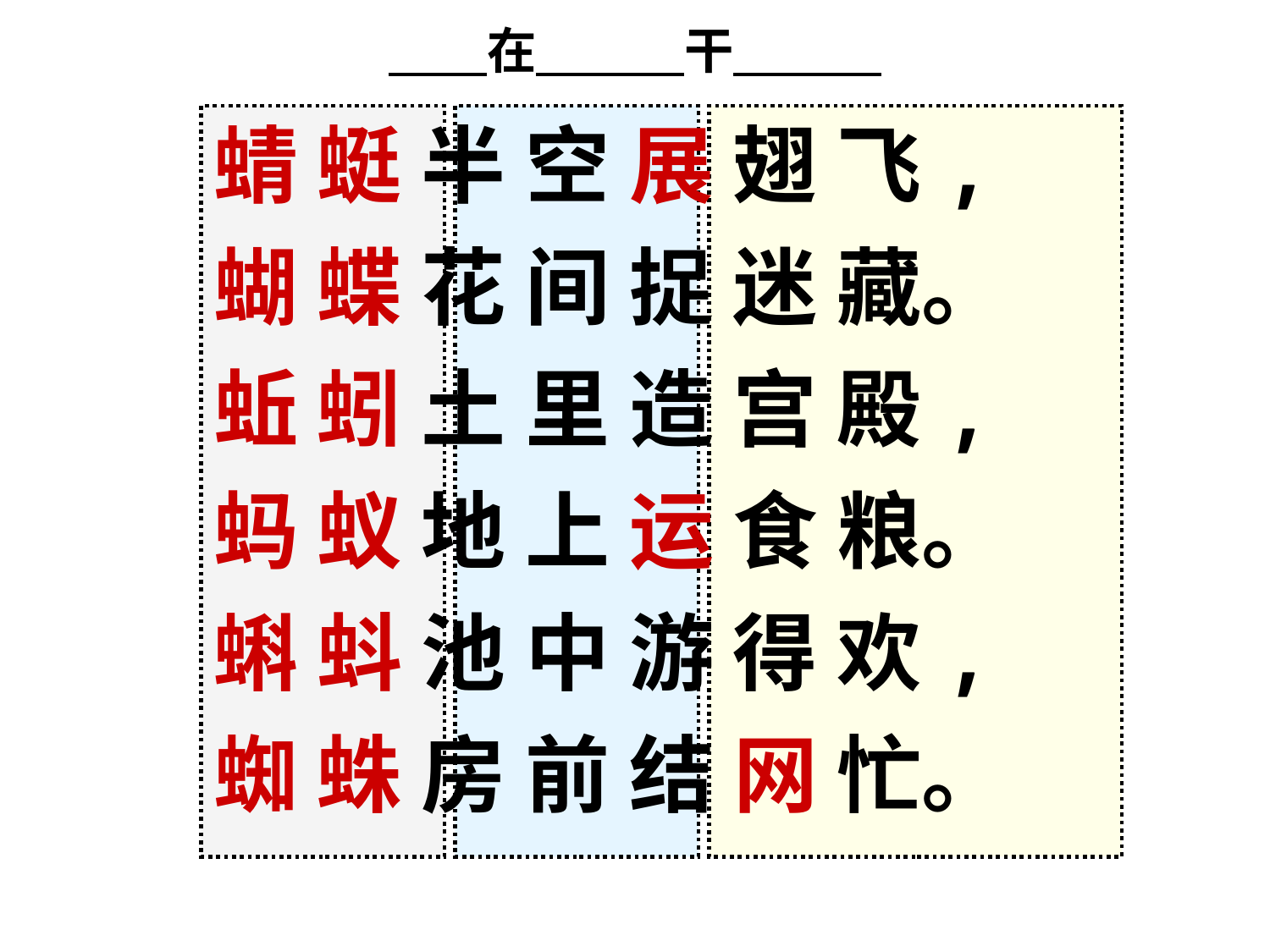

在　　　干
蜻 蜓 半 空 展 翅 飞,
蝴 蝶 花 间 捉 迷 藏。
蚯 蚓 土 里 造 宫 殿,
蚂 蚁 地 上 运 食 粮。
蝌 蚪 池 中 游 得 欢,
蜘 蛛 房 前 结 网 忙。